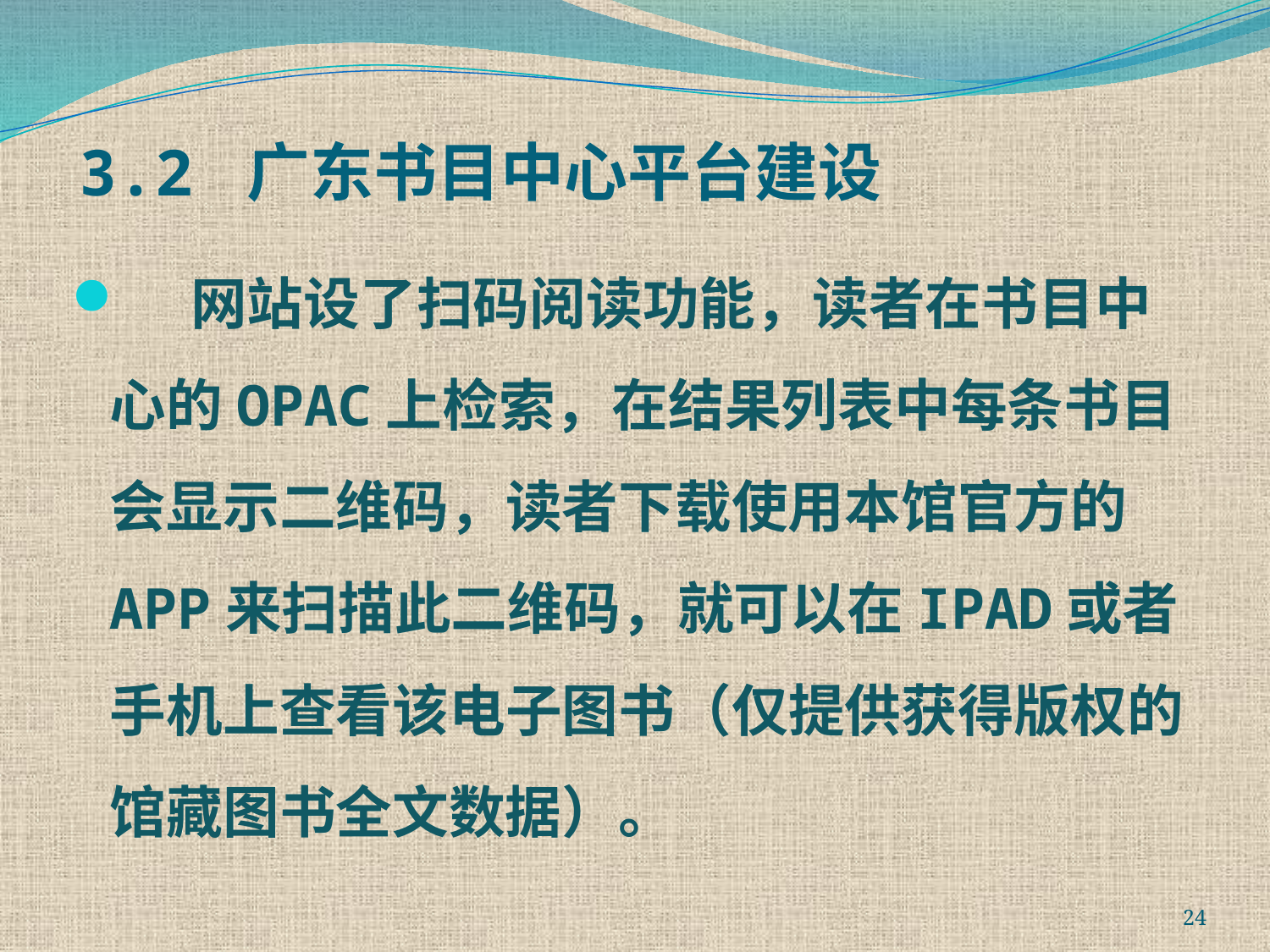

# 3.2 广东书目中心平台建设
    网站设了扫码阅读功能，读者在书目中心的OPAC上检索，在结果列表中每条书目会显示二维码，读者下载使用本馆官方的APP来扫描此二维码，就可以在IPAD或者手机上查看该电子图书（仅提供获得版权的馆藏图书全文数据）。
24